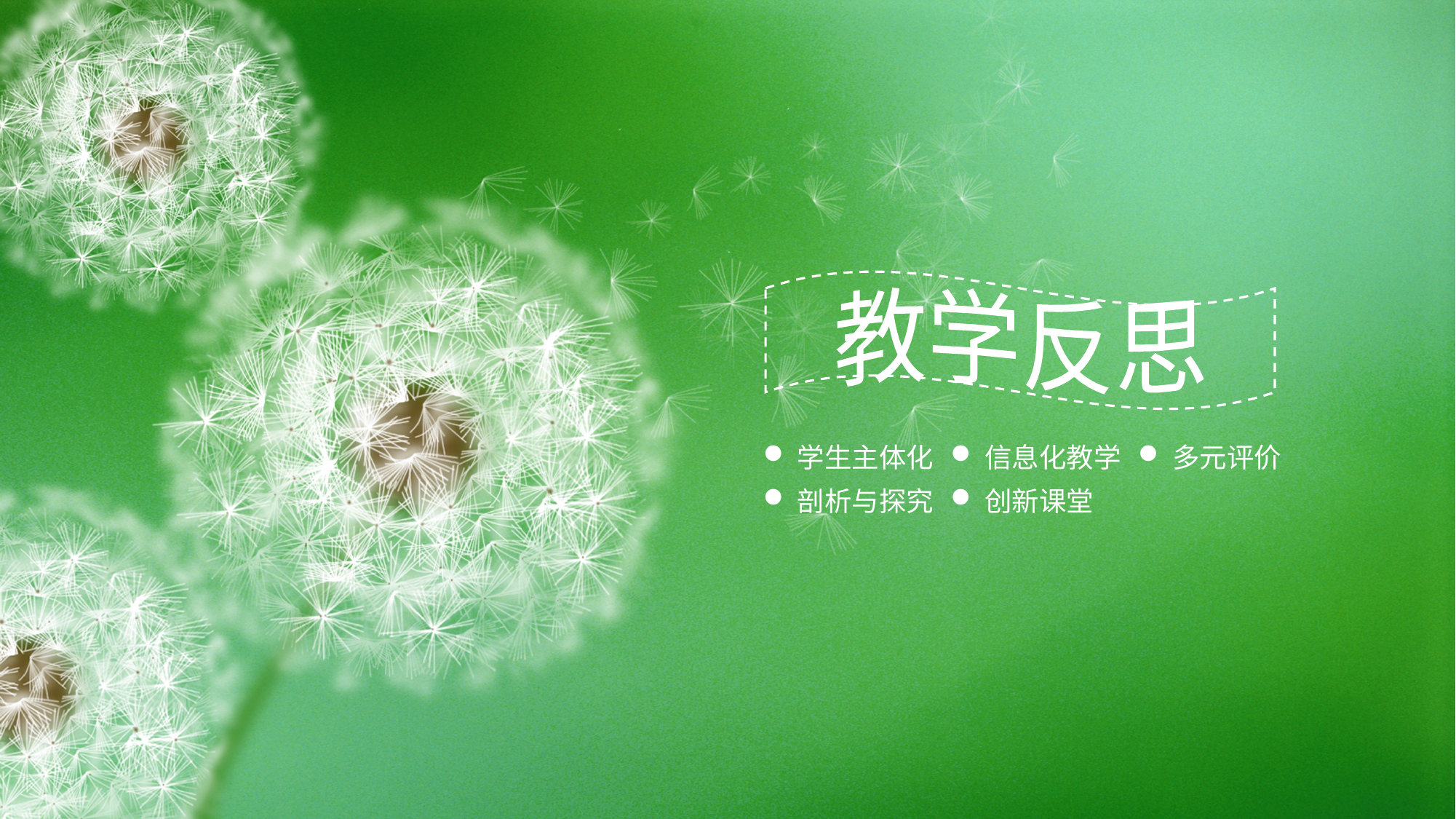

教学反思
学生主体化
信息化教学
多元评价
剖析与探究
创新课堂
延时符